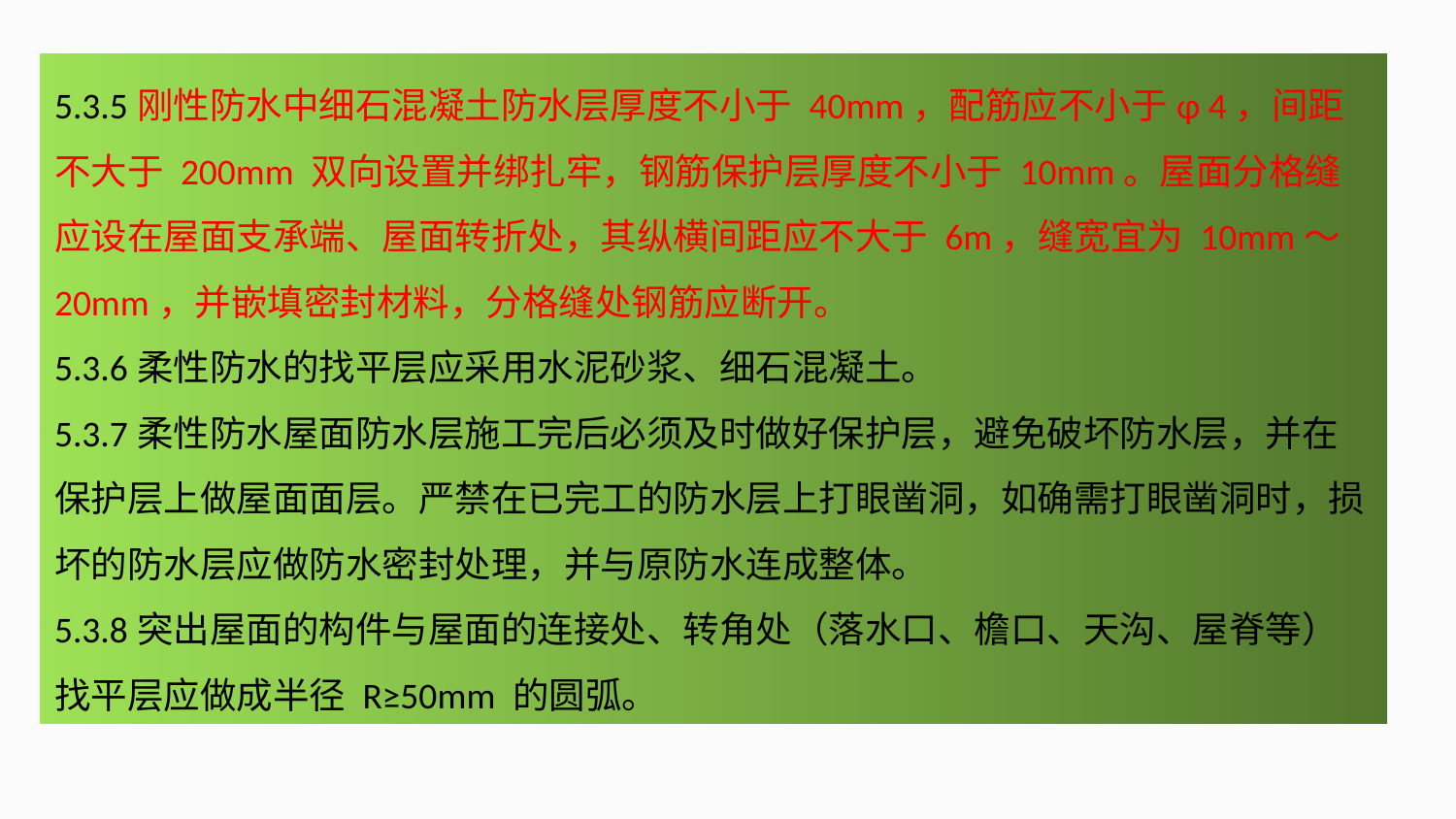

5.3.5刚性防水中细石混凝土防水层厚度不小于 40mm，配筋应不小于φ 4，间距不大于 200mm 双向设置并绑扎牢，钢筋保护层厚度不小于 10mm。屋面分格缝应设在屋面支承端、屋面转折处，其纵横间距应不大于 6m，缝宽宜为 10mm～20mm，并嵌填密封材料，分格缝处钢筋应断开。
5.3.6柔性防水的找平层应采用水泥砂浆、细石混凝土。
5.3.7柔性防水屋面防水层施工完后必须及时做好保护层，避免破坏防水层，并在保护层上做屋面面层。严禁在已完工的防水层上打眼凿洞，如确需打眼凿洞时，损坏的防水层应做防水密封处理，并与原防水连成整体。
5.3.8突出屋面的构件与屋面的连接处、转角处（落水口、檐口、天沟、屋脊等）找平层应做成半径 R≥50mm 的圆弧。